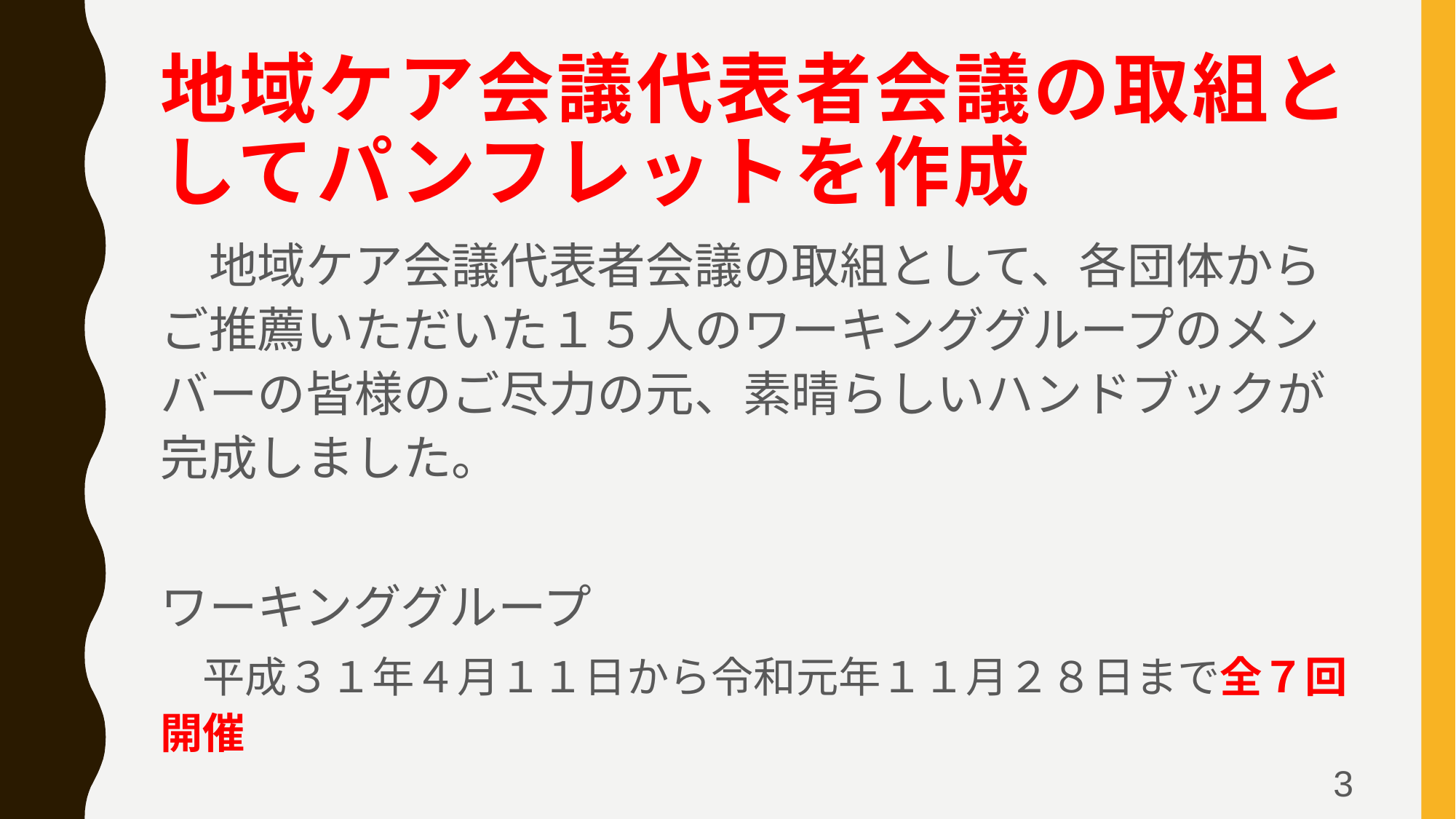

# 地域ケア会議代表者会議の取組としてパンフレットを作成
　地域ケア会議代表者会議の取組として、各団体からご推薦いただいた１５人のワーキンググループのメンバーの皆様のご尽力の元、素晴らしいハンドブックが完成しました。

ワーキンググループ
　平成３１年４月１１日から令和元年１１月２８日まで全７回開催

3